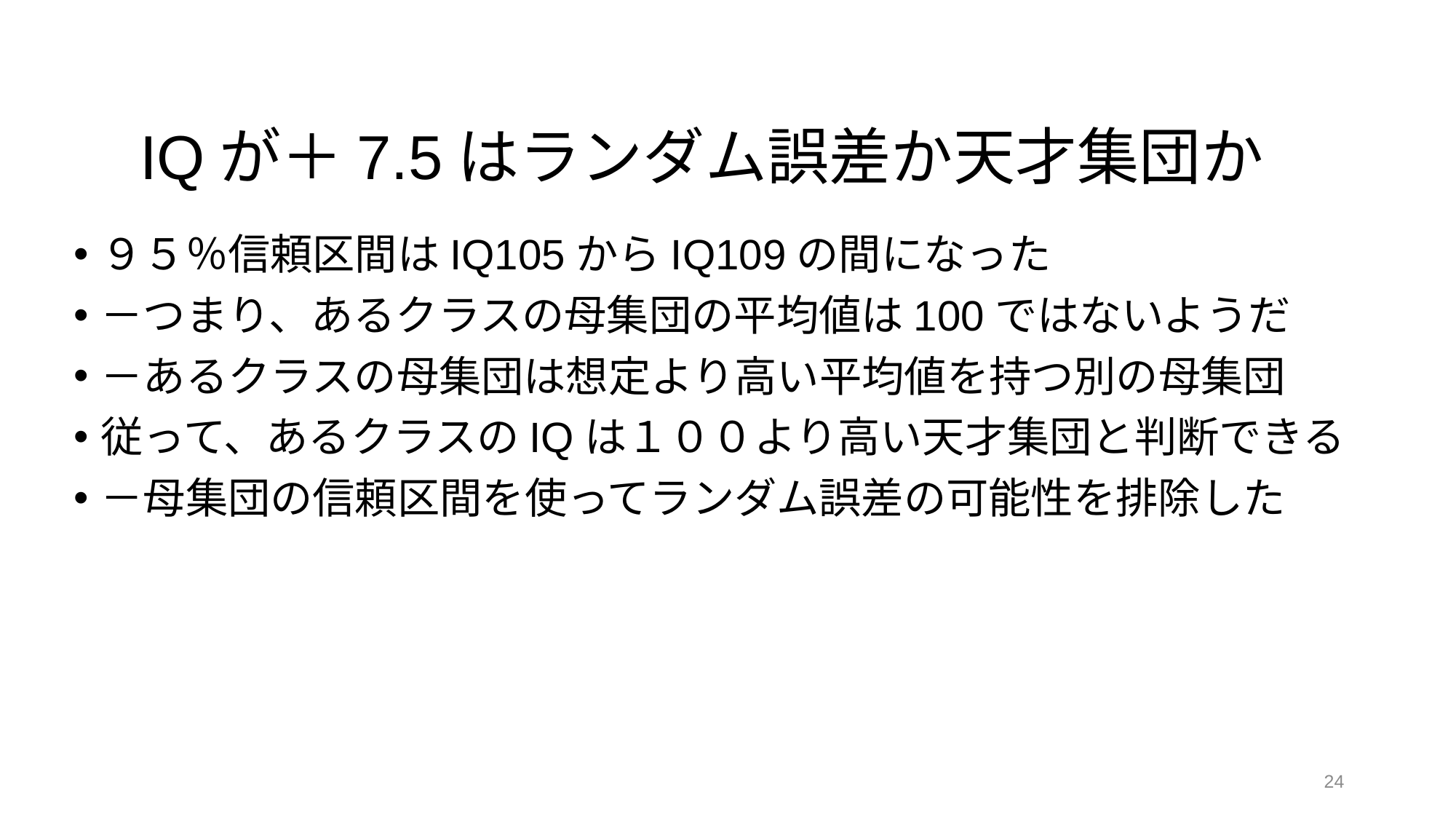

# IQが＋7.5はランダム誤差か天才集団か
９５％信頼区間はIQ105からIQ109の間になった
－つまり、あるクラスの母集団の平均値は100ではないようだ
－あるクラスの母集団は想定より高い平均値を持つ別の母集団
従って、あるクラスのIQは１００より高い天才集団と判断できる
－母集団の信頼区間を使ってランダム誤差の可能性を排除した

24